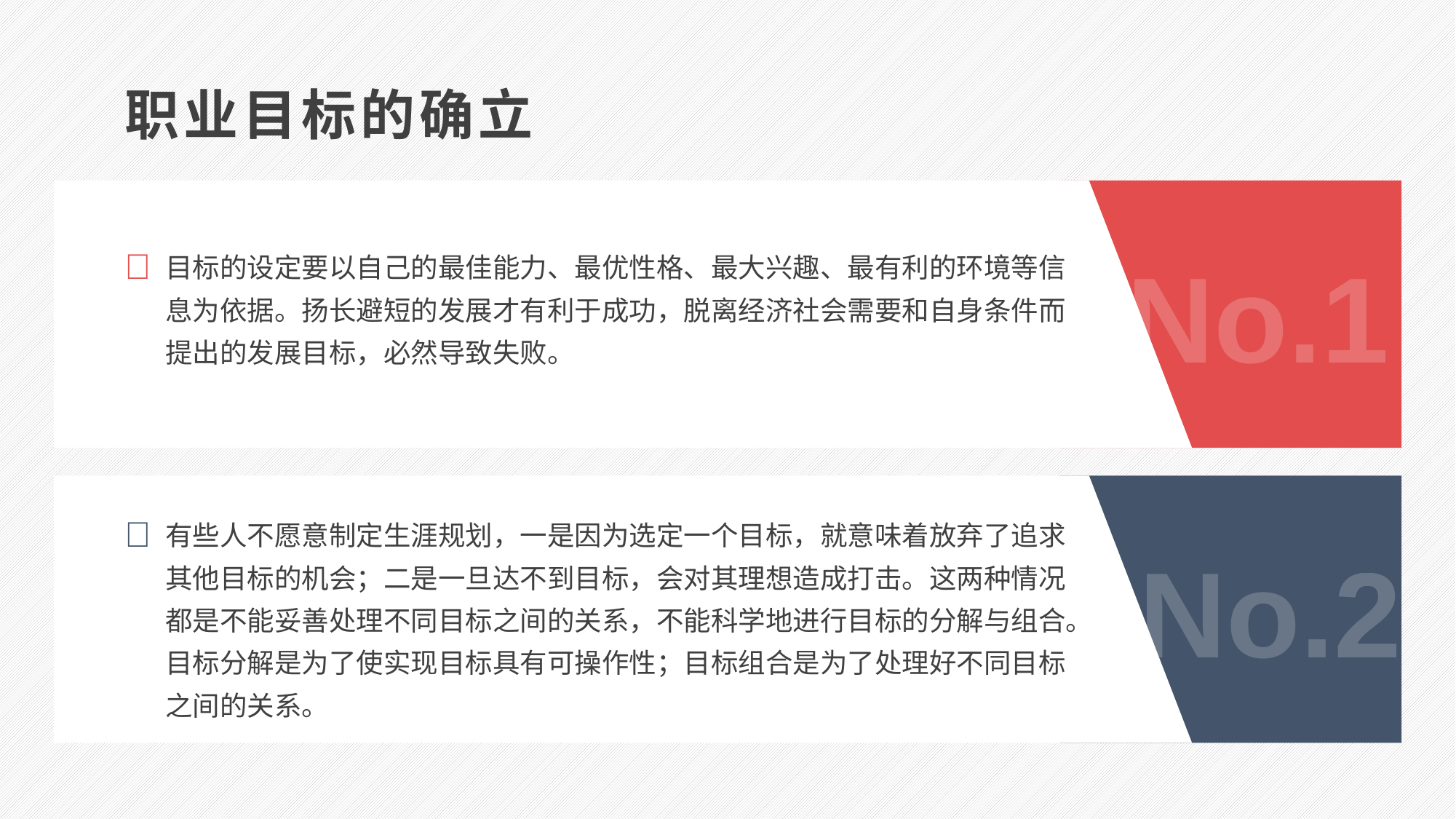

职业目标的确立

No.1
目标的设定要以自己的最佳能力、最优性格、最大兴趣、最有利的环境等信息为依据。扬长避短的发展才有利于成功，脱离经济社会需要和自身条件而提出的发展目标，必然导致失败。

有些人不愿意制定生涯规划，一是因为选定一个目标，就意味着放弃了追求其他目标的机会；二是一旦达不到目标，会对其理想造成打击。这两种情况都是不能妥善处理不同目标之间的关系，不能科学地进行目标的分解与组合。目标分解是为了使实现目标具有可操作性；目标组合是为了处理好不同目标之间的关系。
No.2